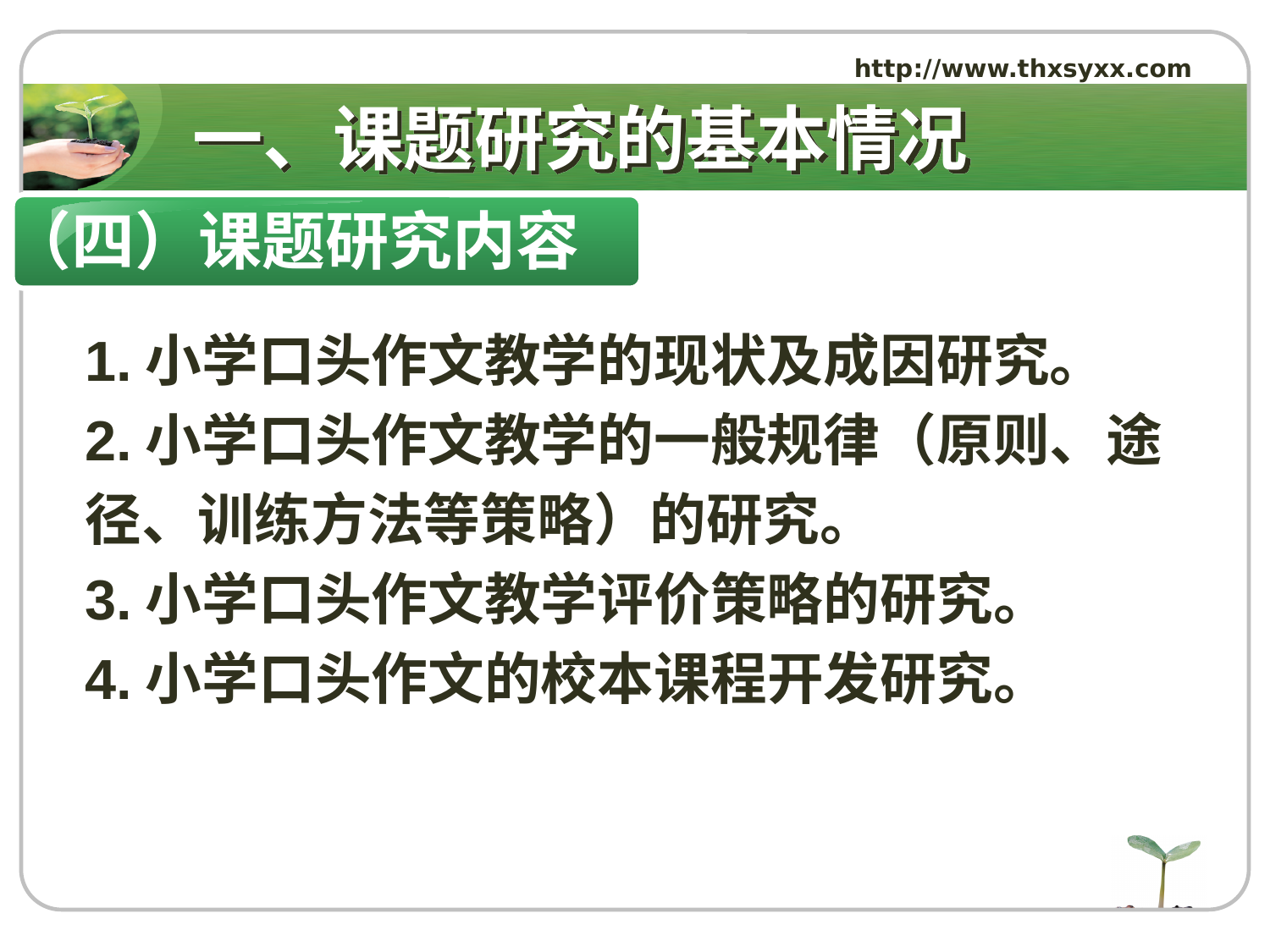

http://www.thxsyxx.com
# 一、课题研究的基本情况
（四）课题研究内容

1.小学口头作文教学的现状及成因研究。
2.小学口头作文教学的一般规律（原则、途径、训练方法等策略）的研究。
3.小学口头作文教学评价策略的研究。
4.小学口头作文的校本课程开发研究。